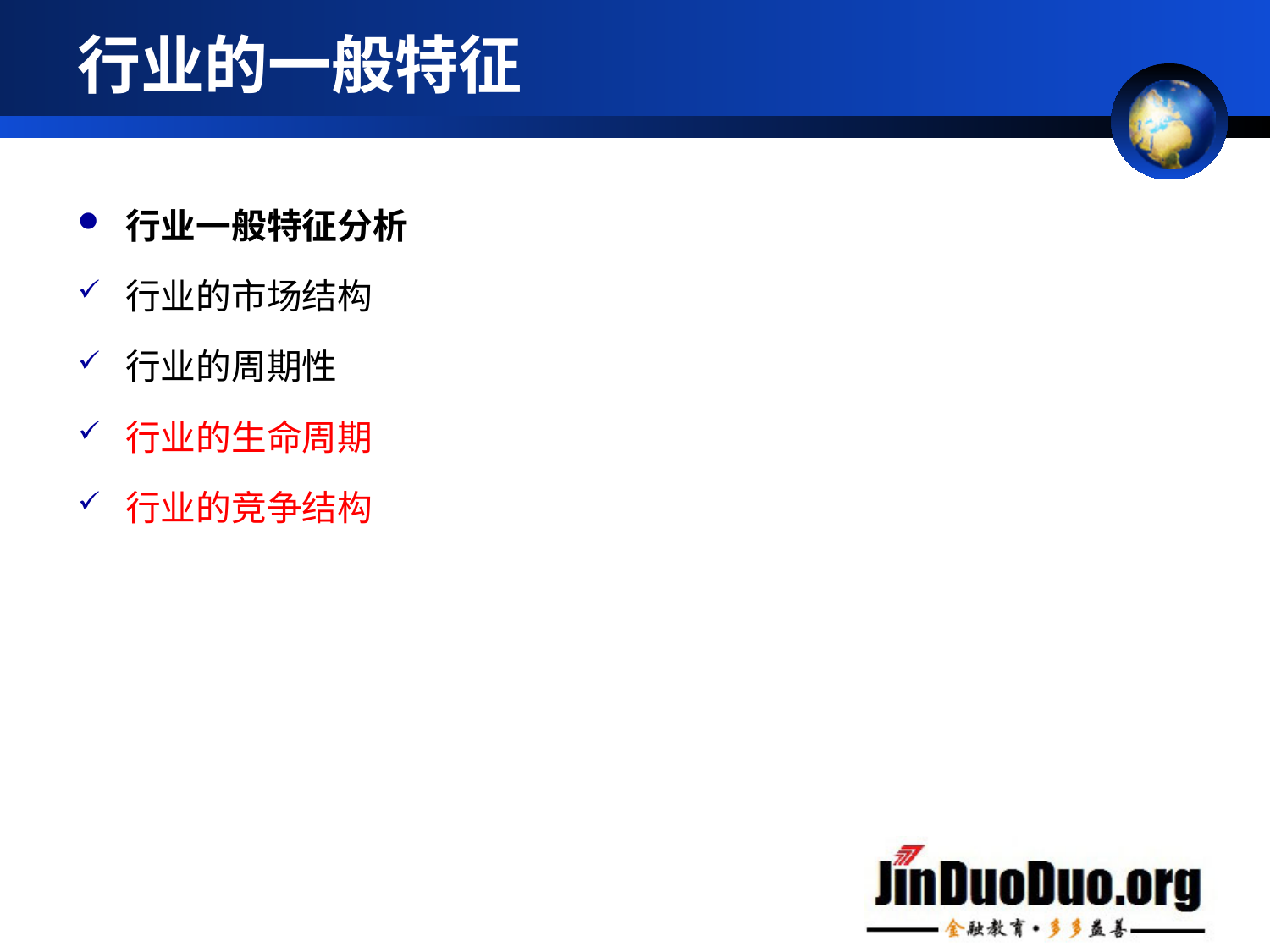

# 行业的一般特征
行业一般特征分析
行业的市场结构
行业的周期性
行业的生命周期
行业的竞争结构